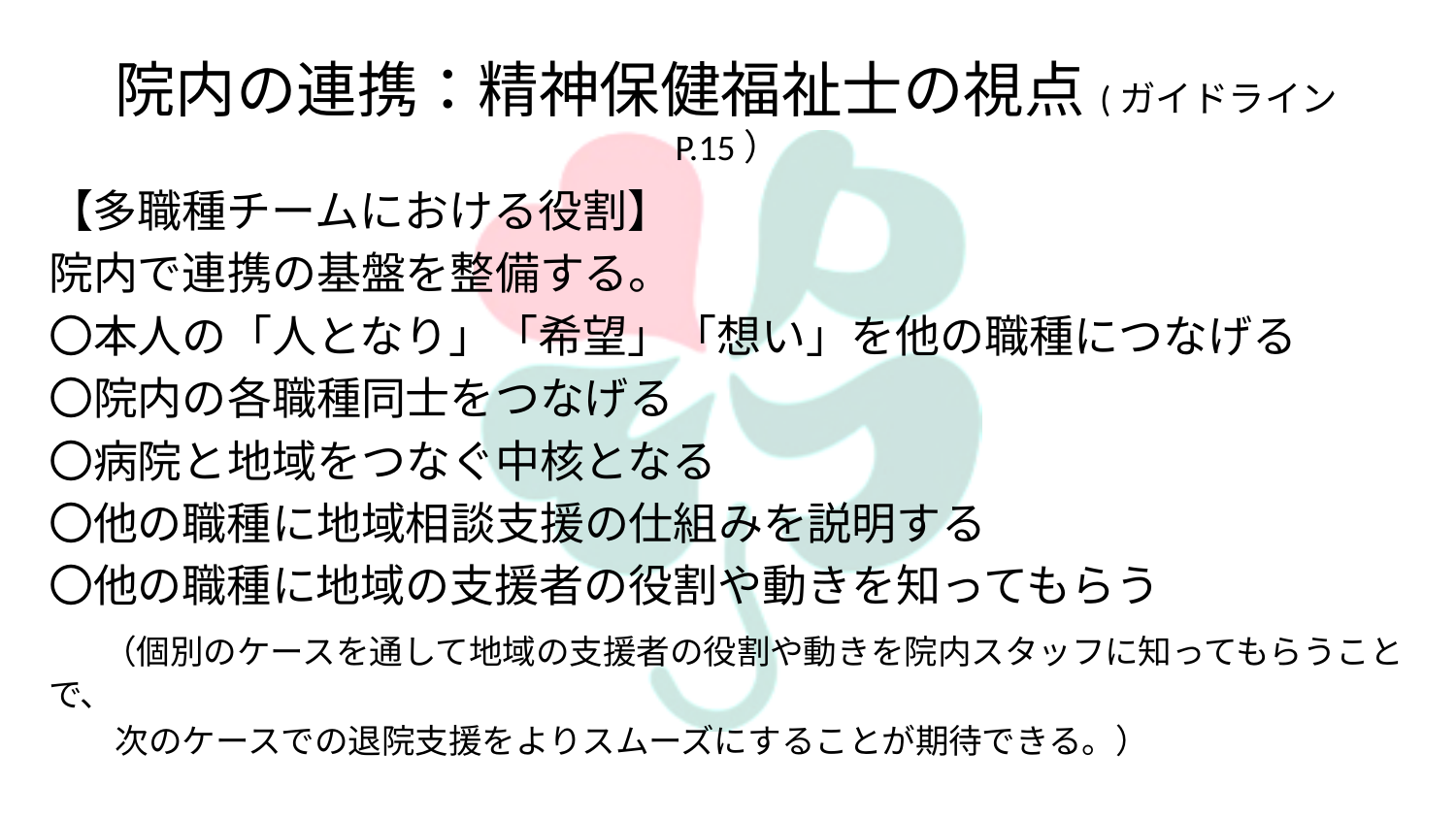

# 院内の連携：精神保健福祉士の視点(ガイドラインP.15）
【多職種チームにおける役割】
院内で連携の基盤を整備する。
〇本人の「人となり」「希望」「想い」を他の職種につなげる
〇院内の各職種同士をつなげる
〇病院と地域をつなぐ中核となる
〇他の職種に地域相談支援の仕組みを説明する
〇他の職種に地域の支援者の役割や動きを知ってもらう
　 （個別のケースを通して地域の支援者の役割や動きを院内スタッフに知ってもらうことで、
　　次のケースでの退院支援をよりスムーズにすることが期待できる。）